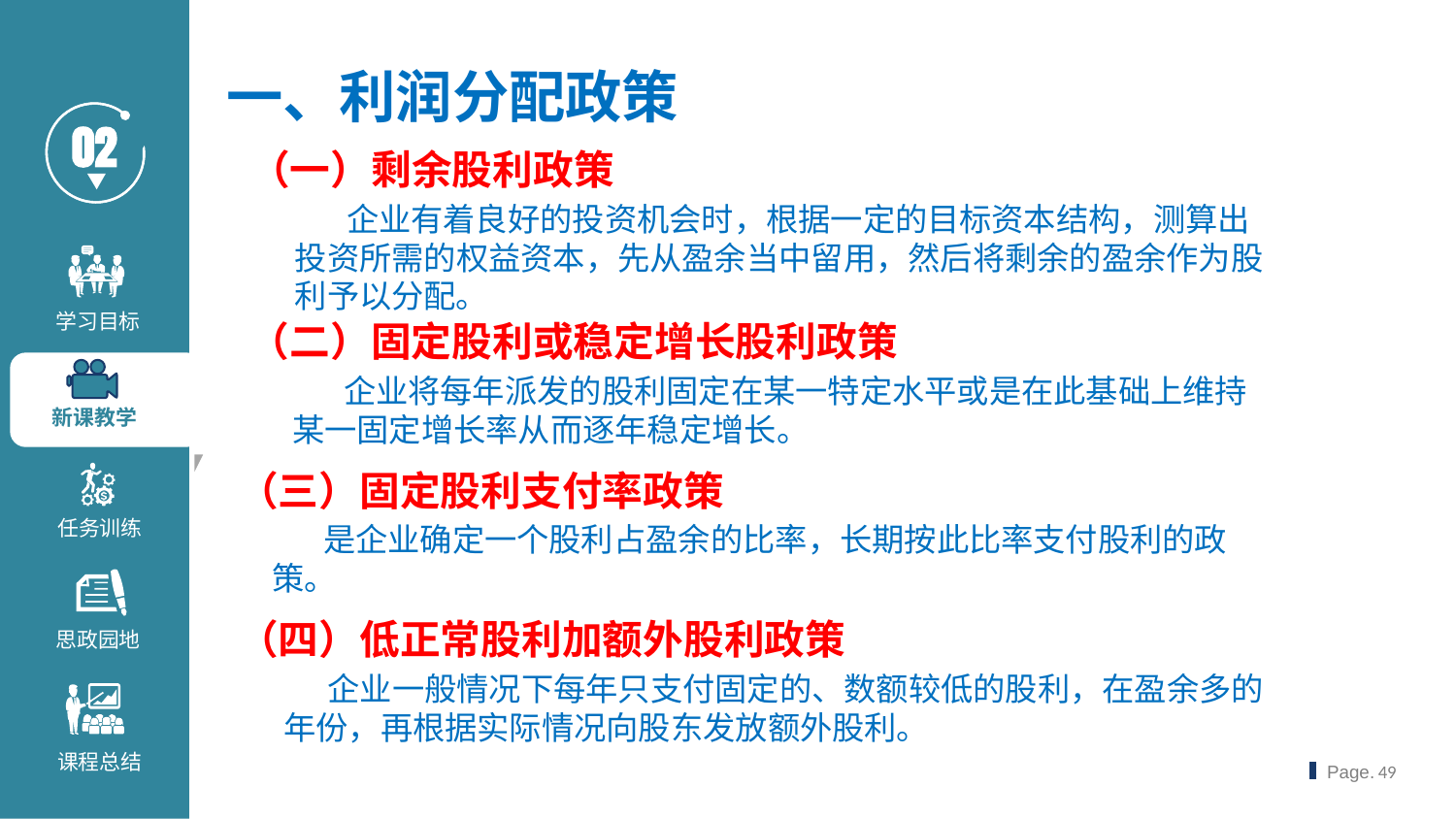

一、利润分配政策
（一）剩余股利政策
      企业有着良好的投资机会时，根据一定的目标资本结构，测算出投资所需的权益资本，先从盈余当中留用，然后将剩余的盈余作为股利予以分配。
（二）固定股利或稳定增长股利政策
      企业将每年派发的股利固定在某一特定水平或是在此基础上维持某一固定增长率从而逐年稳定增长。
（三）固定股利支付率政策
      是企业确定一个股利占盈余的比率，长期按此比率支付股利的政策。
（四）低正常股利加额外股利政策
     企业一般情况下每年只支付固定的、数额较低的股利，在盈余多的年份，再根据实际情况向股东发放额外股利。